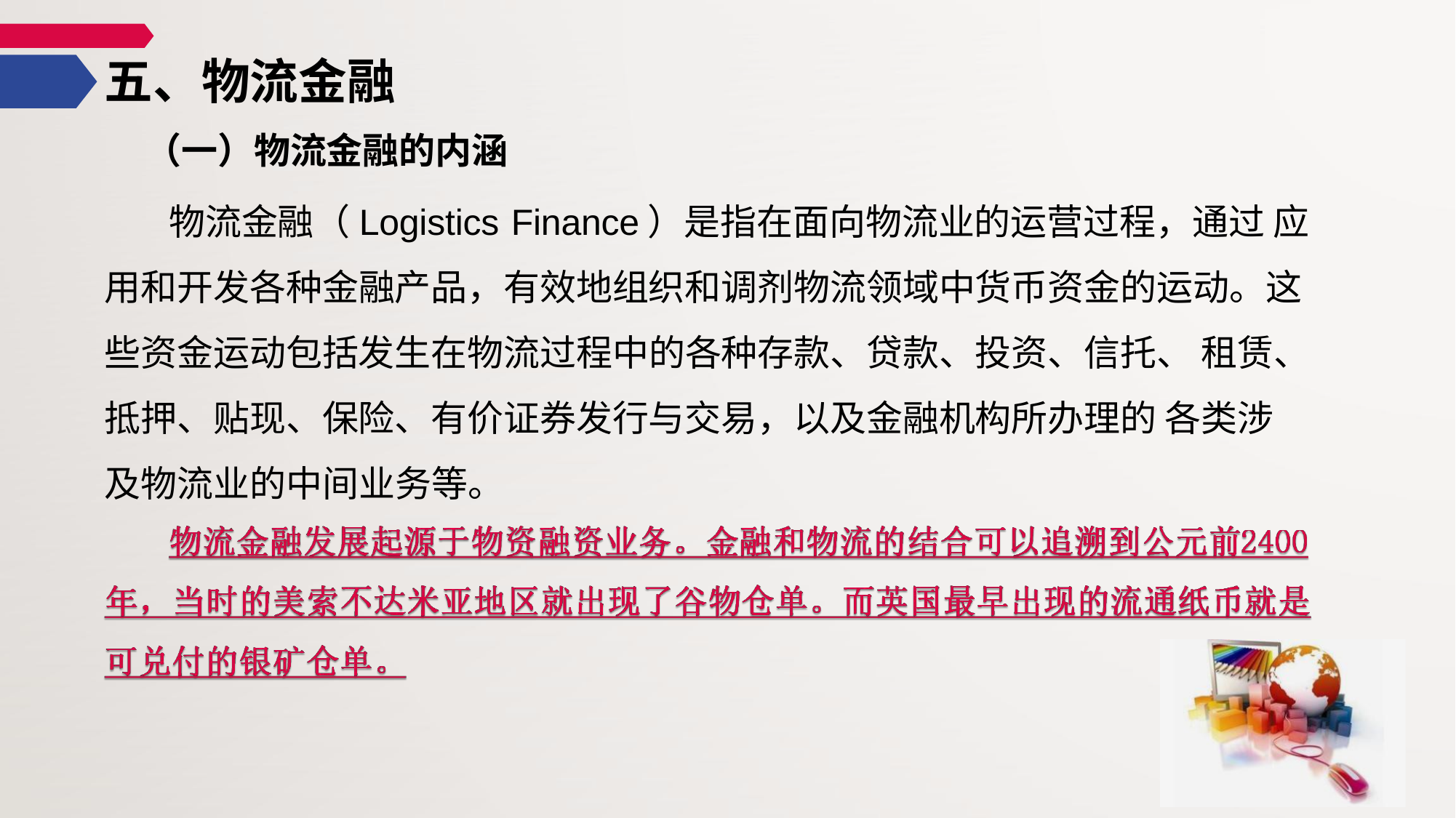

# 五、物流金融
（一）物流金融的内涵
物流金融（Logistics Finance）是指在面向物流业的运营过程，通过 应用和开发各种金融产品，有效地组织和调剂物流领域中货币资金的运动。这些资金运动包括发生在物流过程中的各种存款、贷款、投资、信托、 租赁、抵押、贴现、保险、有价证券发行与交易，以及金融机构所办理的 各类涉及物流业的中间业务等。